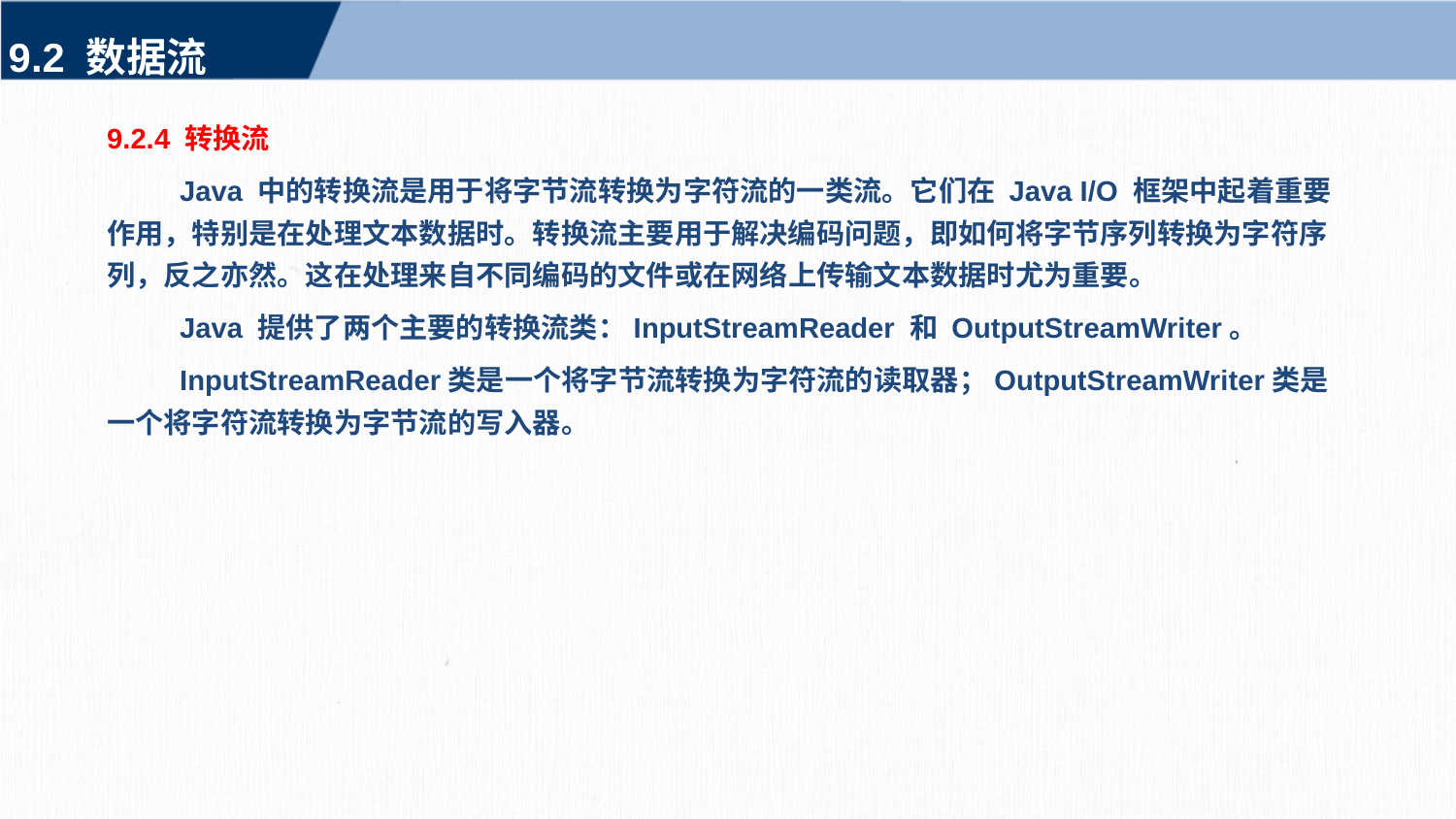

9.2 数据流

9.2.4 转换流
Java 中的转换流是用于将字节流转换为字符流的一类流。它们在 Java I/O 框架中起着重要作用，特别是在处理文本数据时。转换流主要用于解决编码问题，即如何将字节序列转换为字符序列，反之亦然。这在处理来自不同编码的文件或在网络上传输文本数据时尤为重要。
Java 提供了两个主要的转换流类：InputStreamReader 和 OutputStreamWriter。
InputStreamReader类是一个将字节流转换为字符流的读取器；OutputStreamWriter类是一个将字符流转换为字节流的写入器。